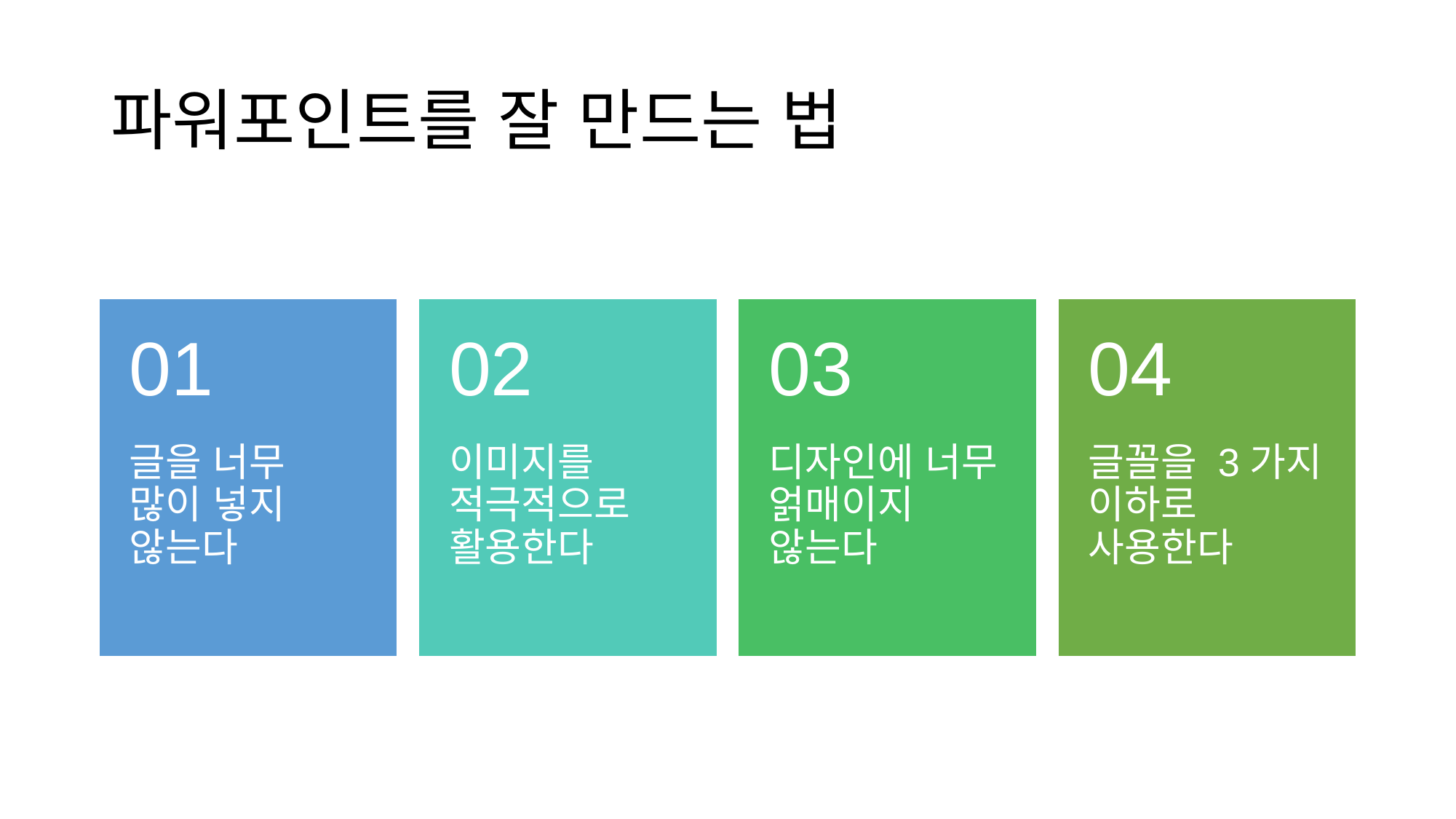

# 파워포인트를 잘 만드는 법
글을 너무 많이 넣지 않는다
01
이미지를 적극적으로 활용한다
02
디자인에 너무 얽매이지 않는다
03
글꼴을 3가지 이하로 사용한다
04